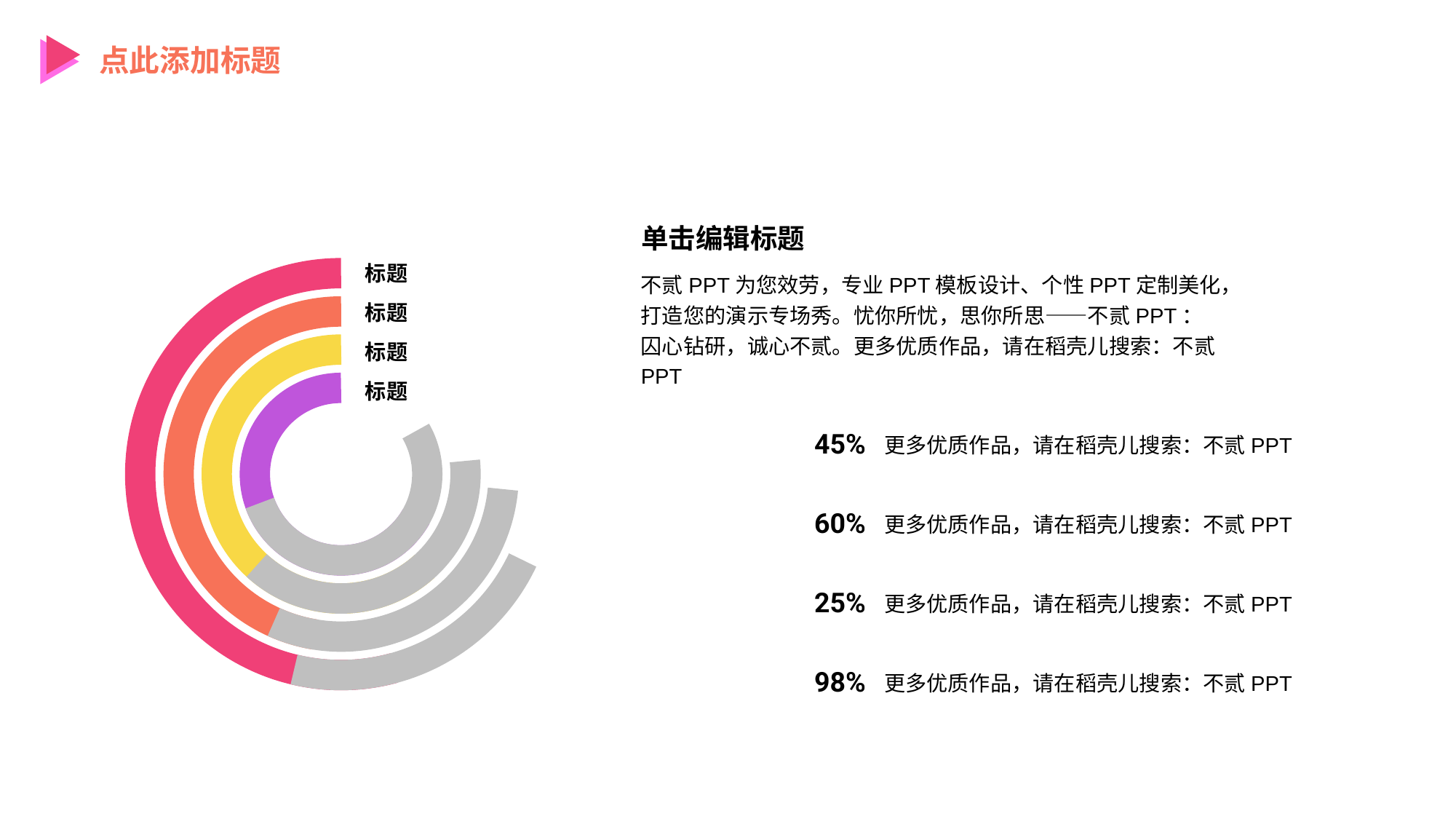

点此添加标题
单击编辑标题
标题
不贰PPT为您效劳，专业PPT模板设计、个性PPT定制美化，打造您的演示专场秀。忧你所忧，思你所思——不贰PPT：囚心钻研，诚心不贰。更多优质作品，请在稻壳儿搜索：不贰PPT

标题

标题

标题

45%
更多优质作品，请在稻壳儿搜索：不贰PPT
60%
更多优质作品，请在稻壳儿搜索：不贰PPT
25%
更多优质作品，请在稻壳儿搜索：不贰PPT
98%
更多优质作品，请在稻壳儿搜索：不贰PPT